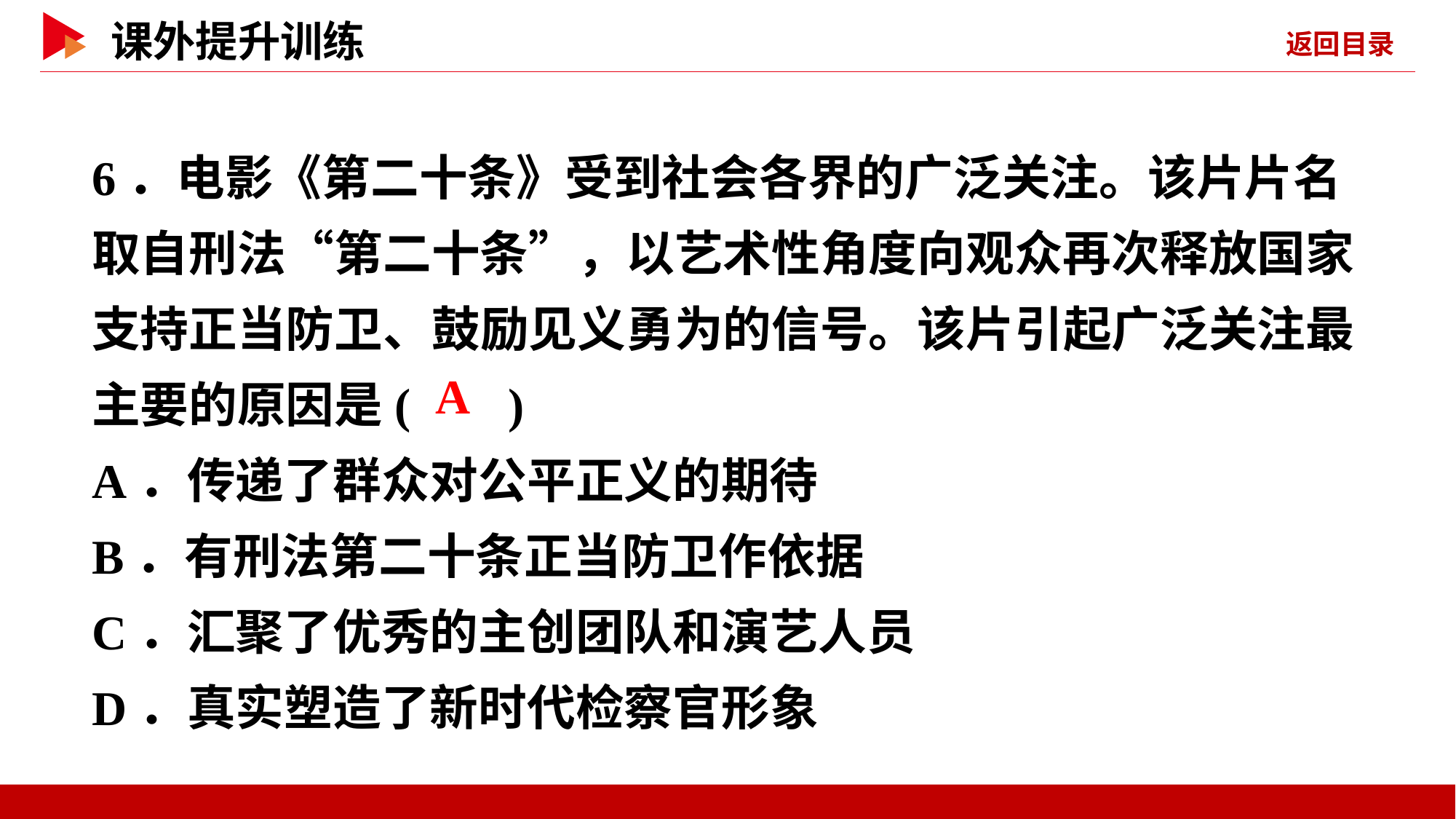

6．电影《第二十条》受到社会各界的广泛关注。该片片名取自刑法“第二十条”，以艺术性角度向观众再次释放国家支持正当防卫、鼓励见义勇为的信号。该片引起广泛关注最主要的原因是(        )
A．传递了群众对公平正义的期待
B．有刑法第二十条正当防卫作依据
C．汇聚了优秀的主创团队和演艺人员
D．真实塑造了新时代检察官形象
   A